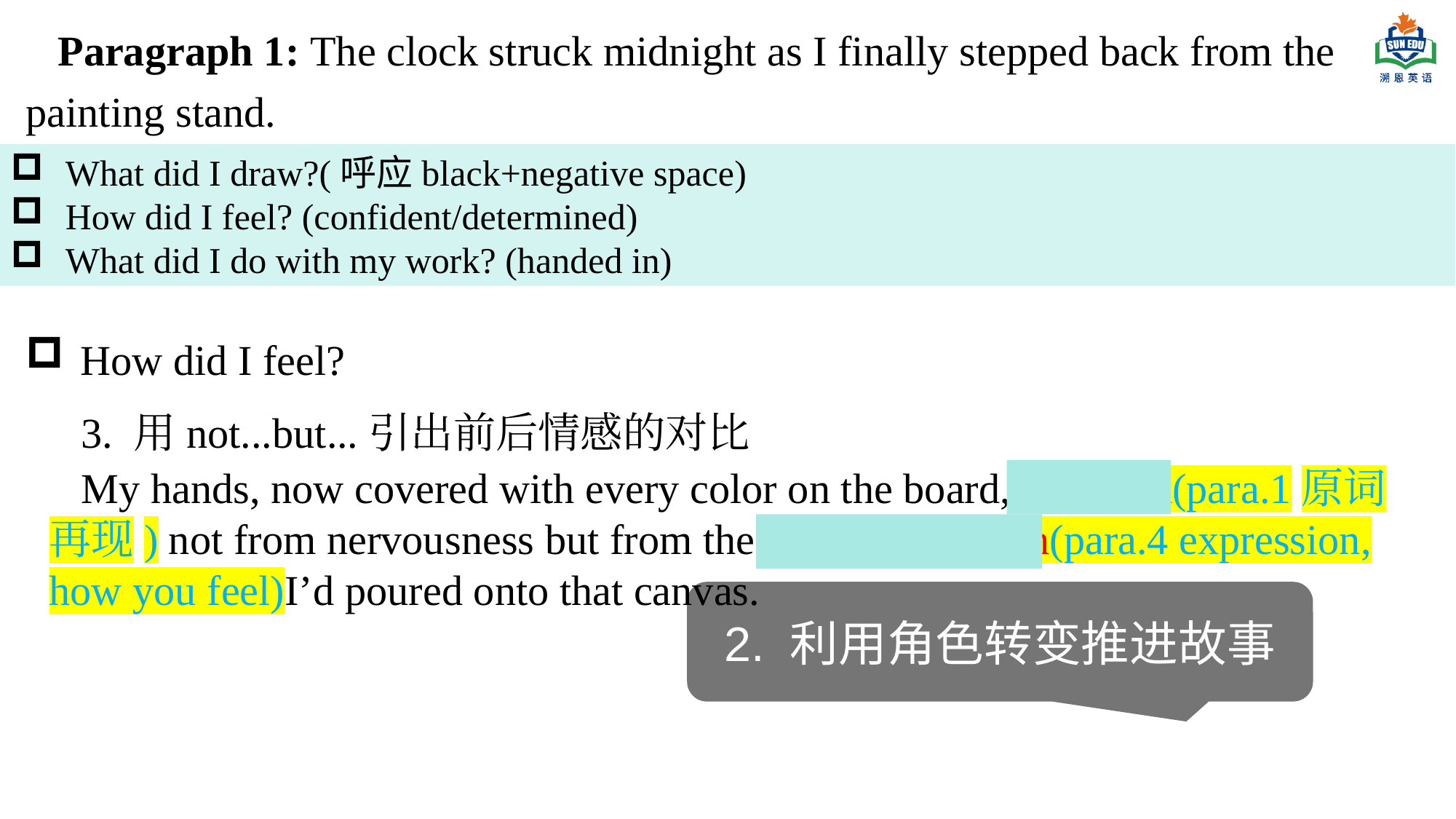

Paragraph 1: The clock struck midnight as I finally stepped back from the painting stand.

What did I draw?(呼应black+negative space)
How did I feel? (confident/determined)
What did I do with my work? (handed in)
How did I feel?

3. 用not...but...引出前后情感的对比
My hands, now covered with every color on the board, trembled(para.1原词再现) not from nervousness but from the genuine emotion(para.4 expression, how you feel)I’d poured onto that canvas.

2. 利用角色转变推进故事